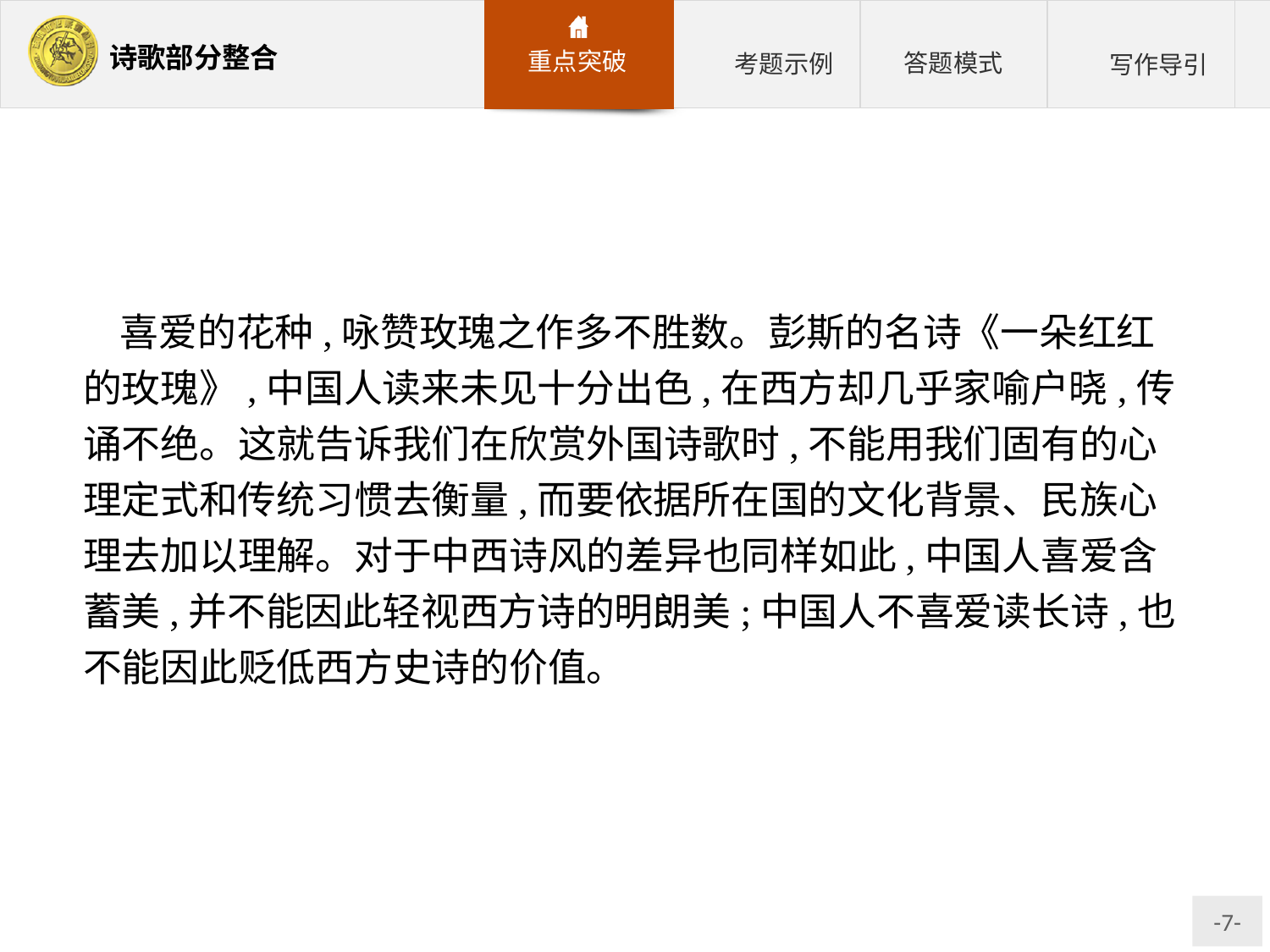

喜爱的花种,咏赞玫瑰之作多不胜数。彭斯的名诗《一朵红红的玫瑰》,中国人读来未见十分出色,在西方却几乎家喻户晓,传诵不绝。这就告诉我们在欣赏外国诗歌时,不能用我们固有的心理定式和传统习惯去衡量,而要依据所在国的文化背景、民族心理去加以理解。对于中西诗风的差异也同样如此,中国人喜爱含蓄美,并不能因此轻视西方诗的明朗美;中国人不喜爱读长诗,也不能因此贬低西方史诗的价值。